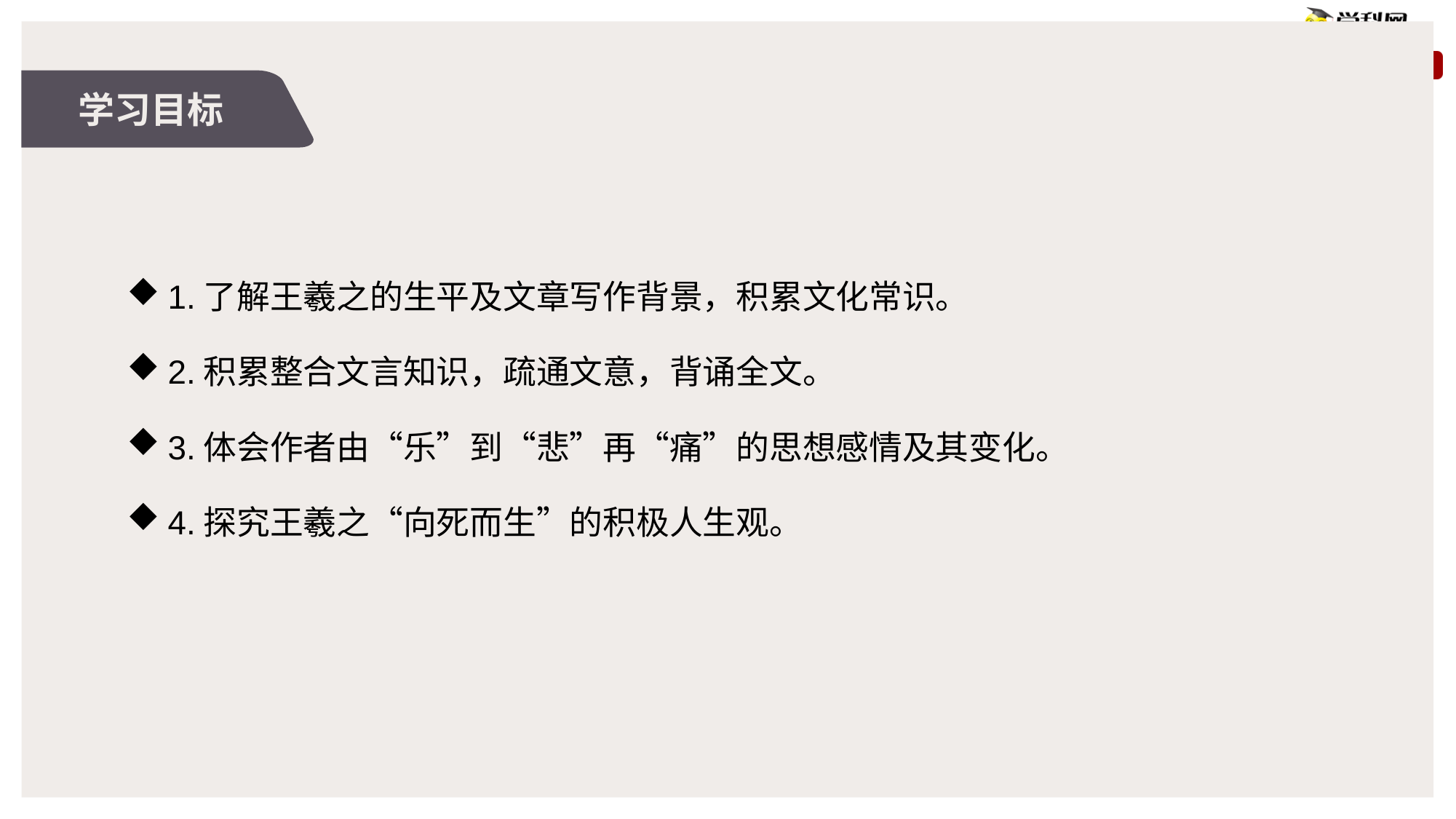

学习目标

1.了解王羲之的生平及文章写作背景，积累文化常识。
2.积累整合文言知识，疏通文意，背诵全文。
3.体会作者由“乐”到“悲”再“痛”的思想感情及其变化。
4.探究王羲之“向死而生”的积极人生观。